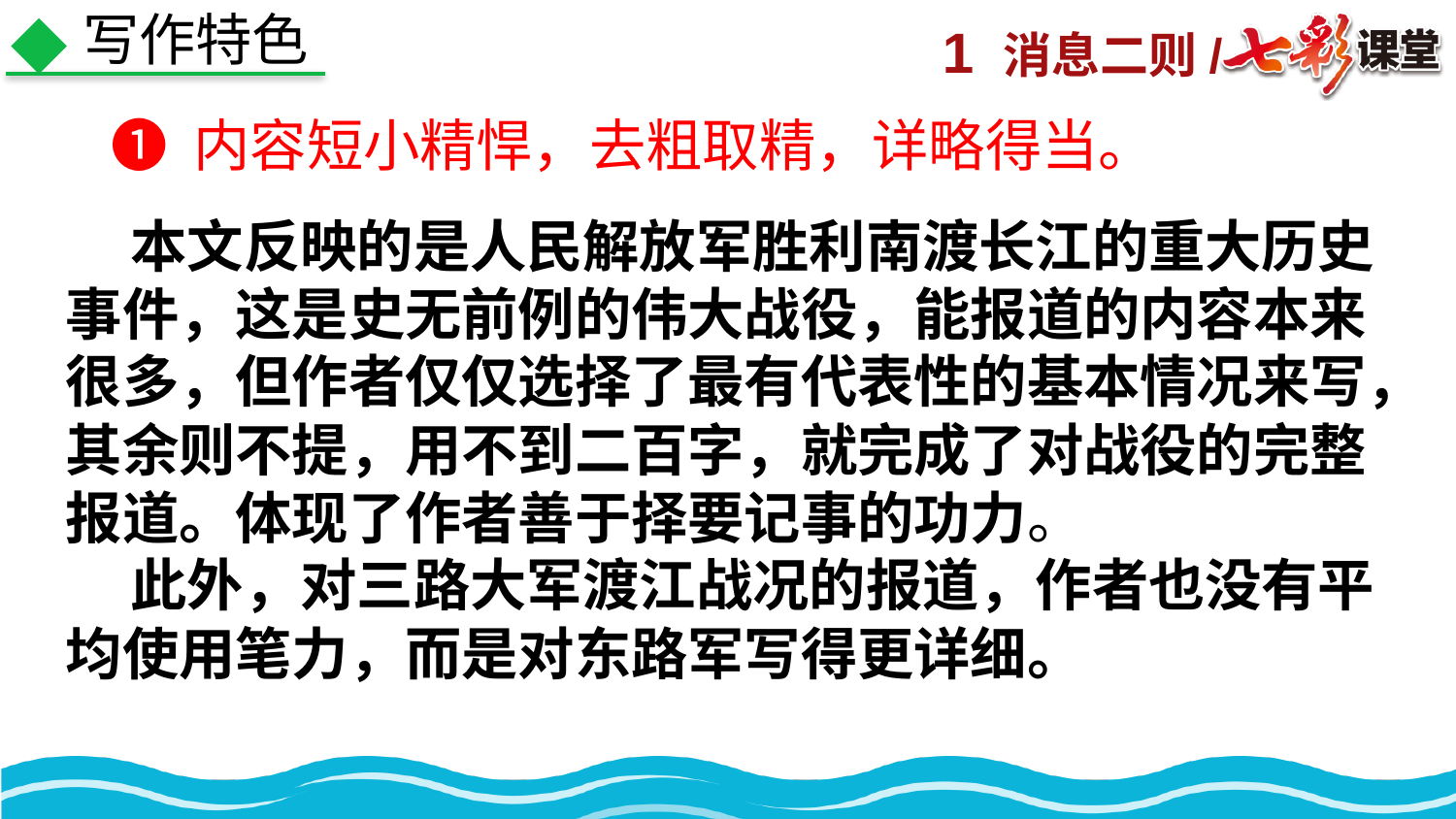

写作特色

❶ 内容短小精悍，去粗取精，详略得当。
    本文反映的是人民解放军胜利南渡长江的重大历史事件，这是史无前例的伟大战役，能报道的内容本来很多，但作者仅仅选择了最有代表性的基本情况来写，其余则不提，用不到二百字，就完成了对战役的完整报道。体现了作者善于择要记事的功力。
    此外，对三路大军渡江战况的报道，作者也没有平均使用笔力，而是对东路军写得更详细。